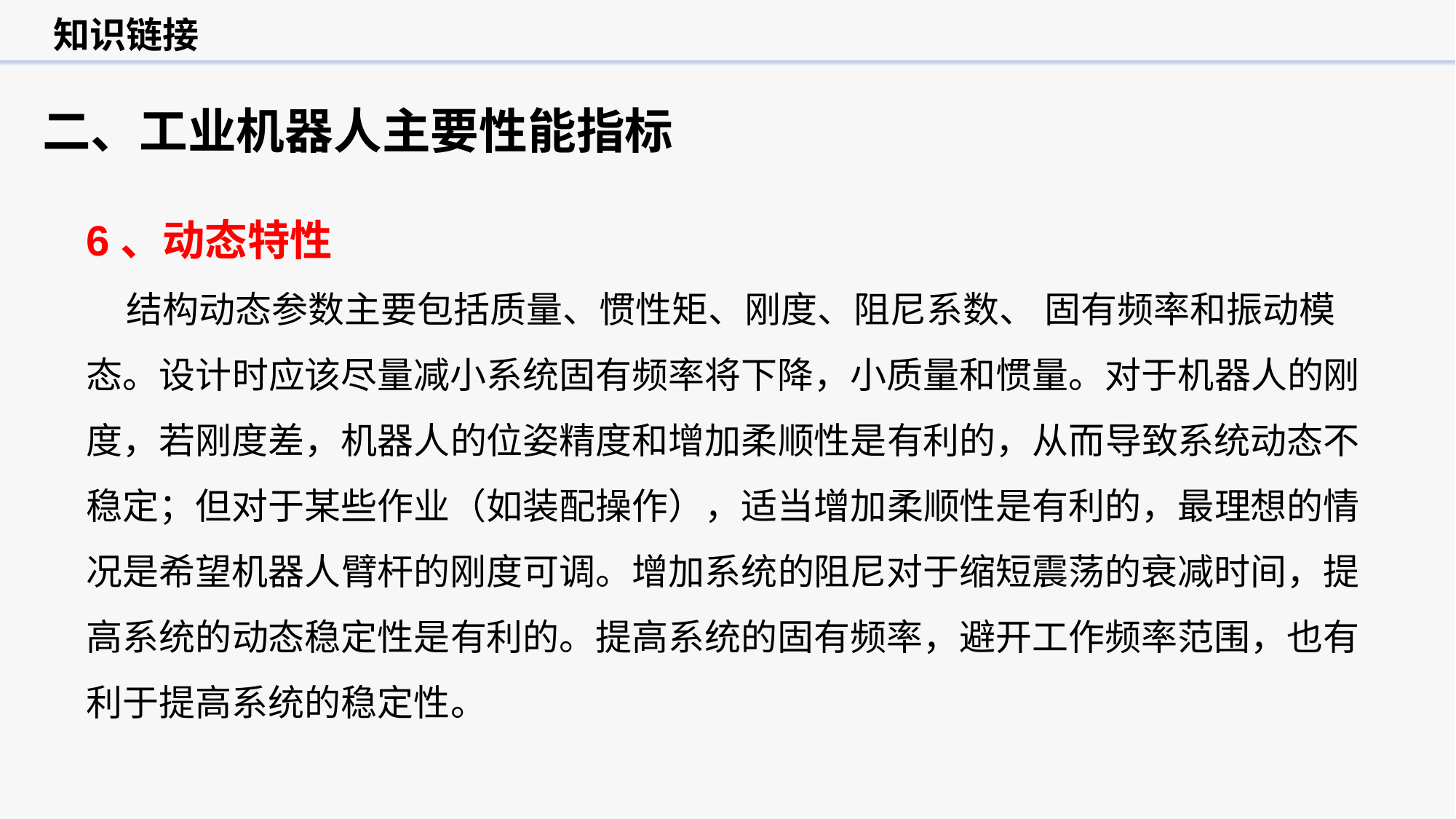

知识链接

二、工业机器人主要性能指标
6、动态特性
    结构动态参数主要包括质量、惯性矩、刚度、阻尼系数、 固有频率和振动模态。设计时应该尽量减小系统固有频率将下降，小质量和惯量。对于机器人的刚度，若刚度差，机器人的位姿精度和增加柔顺性是有利的，从而导致系统动态不稳定；但对于某些作业（如装配操作），适当增加柔顺性是有利的，最理想的情况是希望机器人臂杆的刚度可调。增加系统的阻尼对于缩短震荡的衰减时间，提高系统的动态稳定性是有利的。提高系统的固有频率，避开工作频率范围，也有利于提高系统的稳定性。